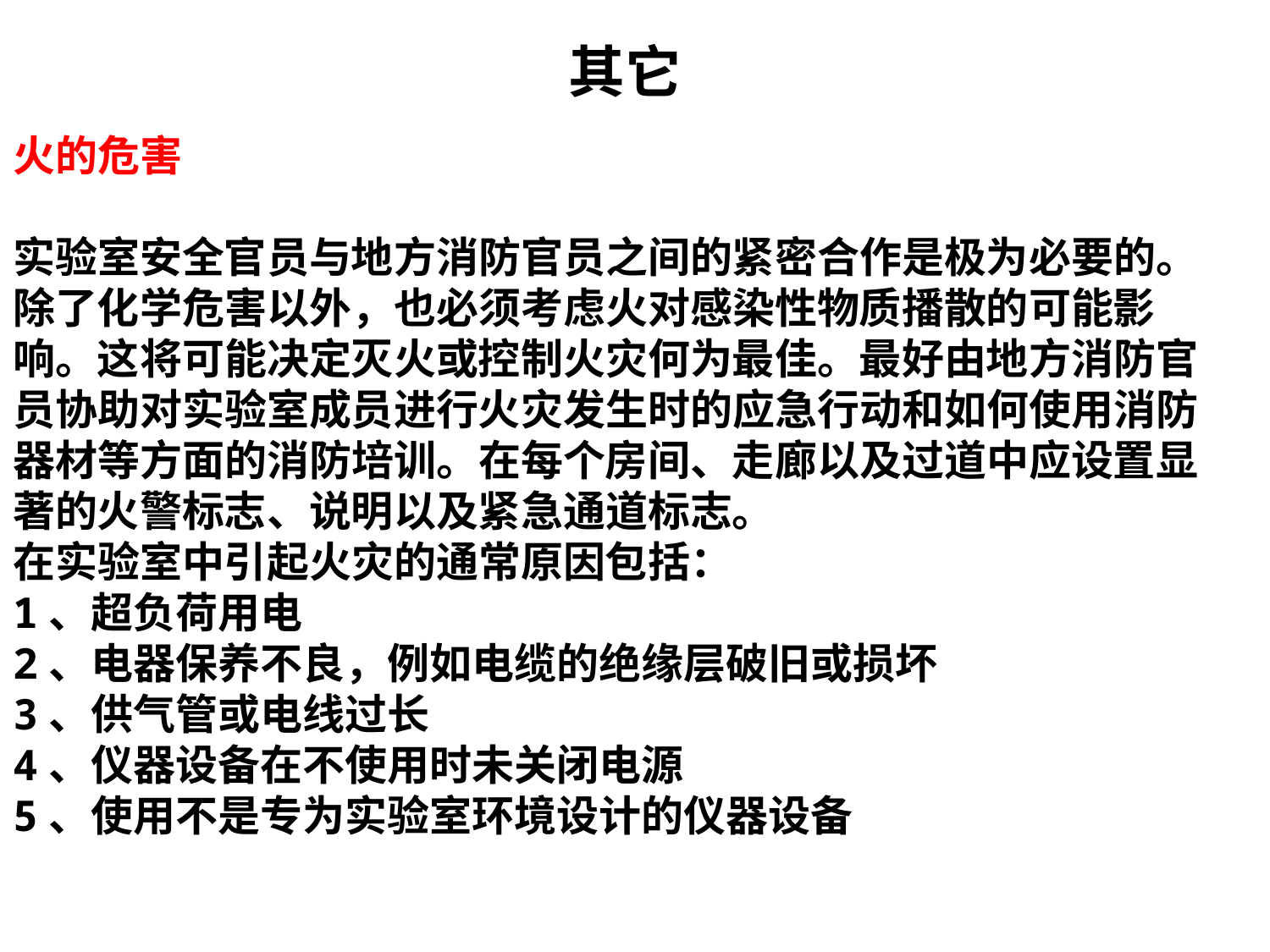

其它
火的危害

实验室安全官员与地方消防官员之间的紧密合作是极为必要的。除了化学危害以外，也必须考虑火对感染性物质播散的可能影响。这将可能决定灭火或控制火灾何为最佳。最好由地方消防官员协助对实验室成员进行火灾发生时的应急行动和如何使用消防器材等方面的消防培训。在每个房间、走廊以及过道中应设置显著的火警标志、说明以及紧急通道标志。
在实验室中引起火灾的通常原因包括：
1、超负荷用电
2、电器保养不良，例如电缆的绝缘层破旧或损坏
3、供气管或电线过长
4、仪器设备在不使用时未关闭电源
5、使用不是专为实验室环境设计的仪器设备